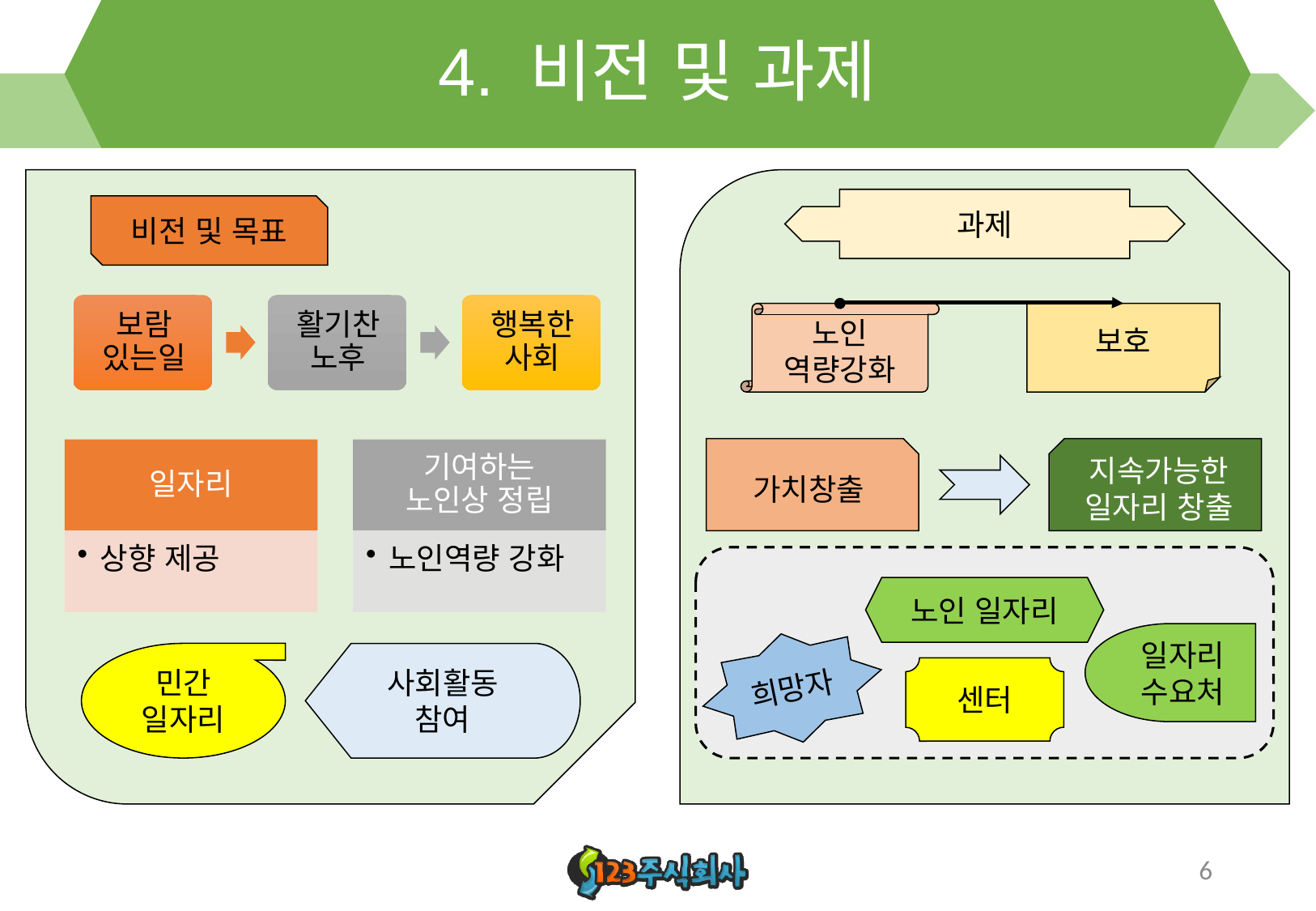

# 4. 비전 및 과제

과제
비전 및 목표
보람
있는일

활기찬
노후

행복한
사회
노인
역량강화
보호
일자리
상향 제공
기여하는
노인상 정립
노인역량 강화
가치창출
지속가능한
일자리 창출

노인 일자리
일자리 수요처
희망자

사회활동 참여
민간
일자리
센터
6